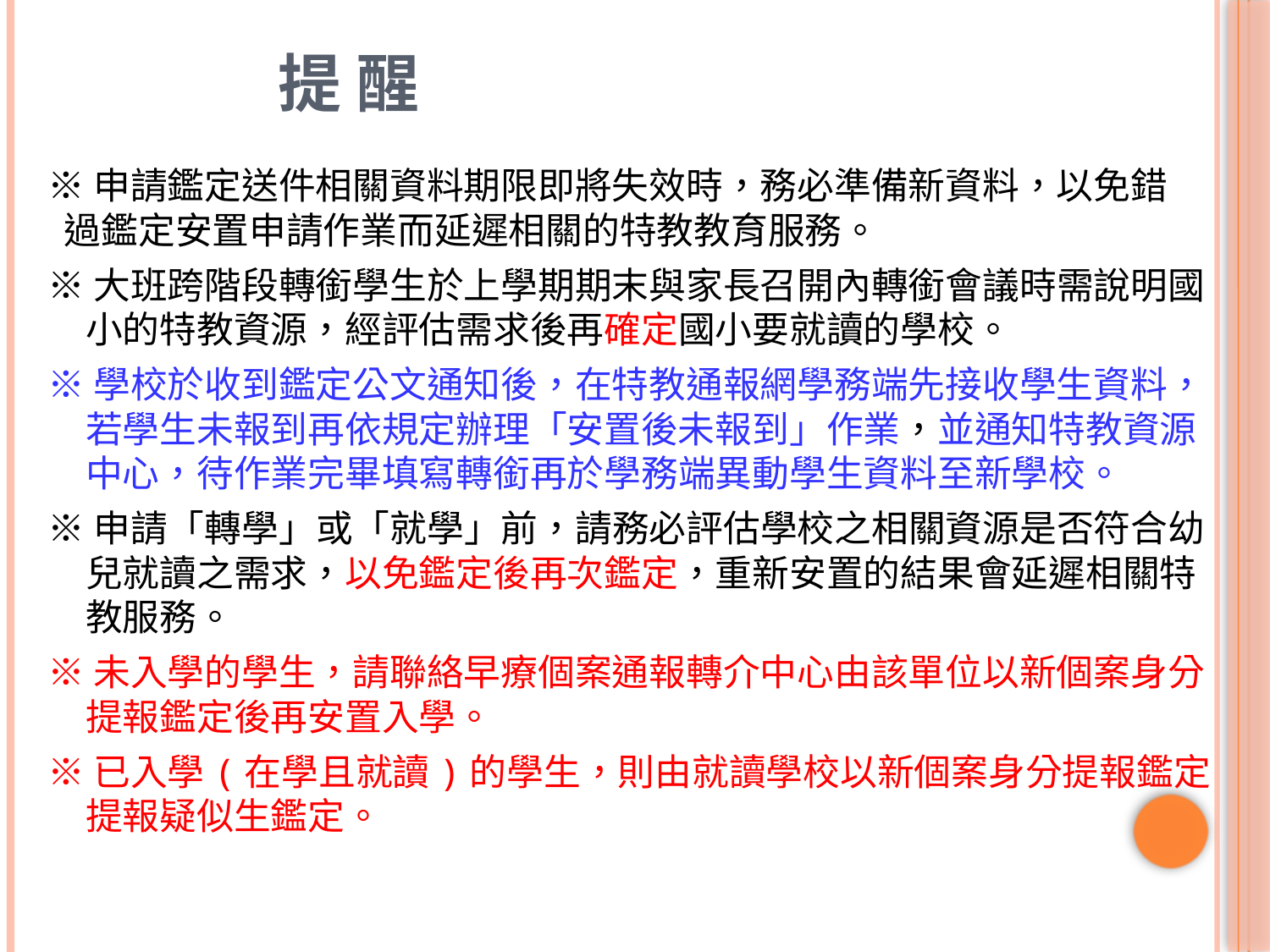

# 提 醒
※申請鑑定送件相關資料期限即將失效時，務必準備新資料，以免錯
  過鑑定安置申請作業而延遲相關的特教教育服務。
※大班跨階段轉銜學生於上學期期末與家長召開內轉銜會議時需說明國小的特教資源，經評估需求後再確定國小要就讀的學校。
※學校於收到鑑定公文通知後，在特教通報網學務端先接收學生資料，若學生未報到再依規定辦理「安置後未報到」作業，並通知特教資源中心，待作業完畢填寫轉銜再於學務端異動學生資料至新學校。
※申請「轉學」或「就學」前，請務必評估學校之相關資源是否符合幼兒就讀之需求，以免鑑定後再次鑑定，重新安置的結果會延遲相關特教服務。
※未入學的學生，請聯絡早療個案通報轉介中心由該單位以新個案身分提報鑑定後再安置入學。
※已入學(在學且就讀)的學生，則由就讀學校以新個案身分提報鑑定提報疑似生鑑定。